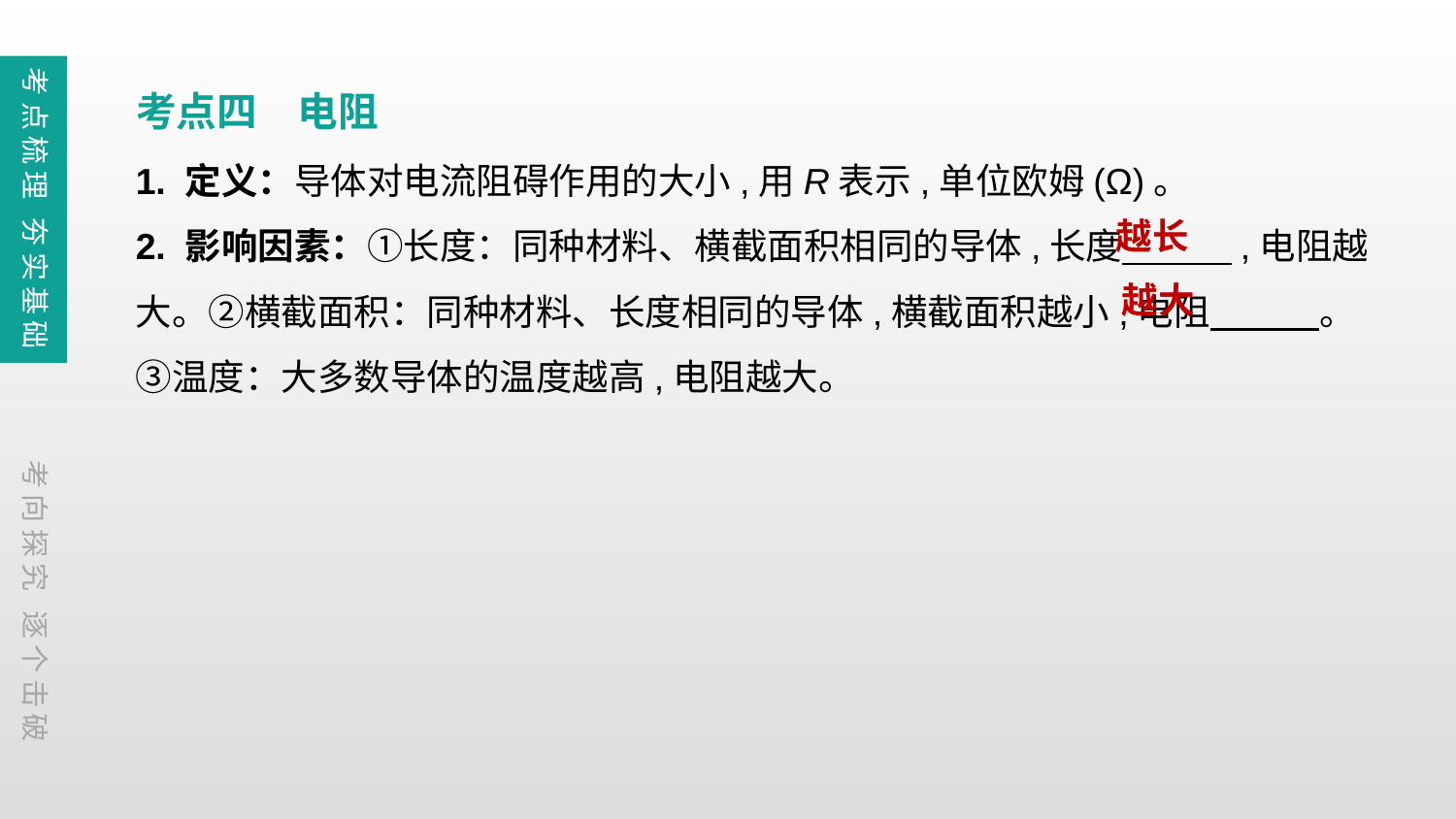

考点梳理 夯实基础
考点四　电阻
1. 定义：导体对电流阻碍作用的大小,用R表示,单位欧姆(Ω)。
2. 影响因素：①长度：同种材料、横截面积相同的导体,长度　　　,电阻越大。②横截面积：同种材料、长度相同的导体,横截面积越小,电阻　　　。③温度：大多数导体的温度越高,电阻越大。
越长
越大
考向探究 逐个击破